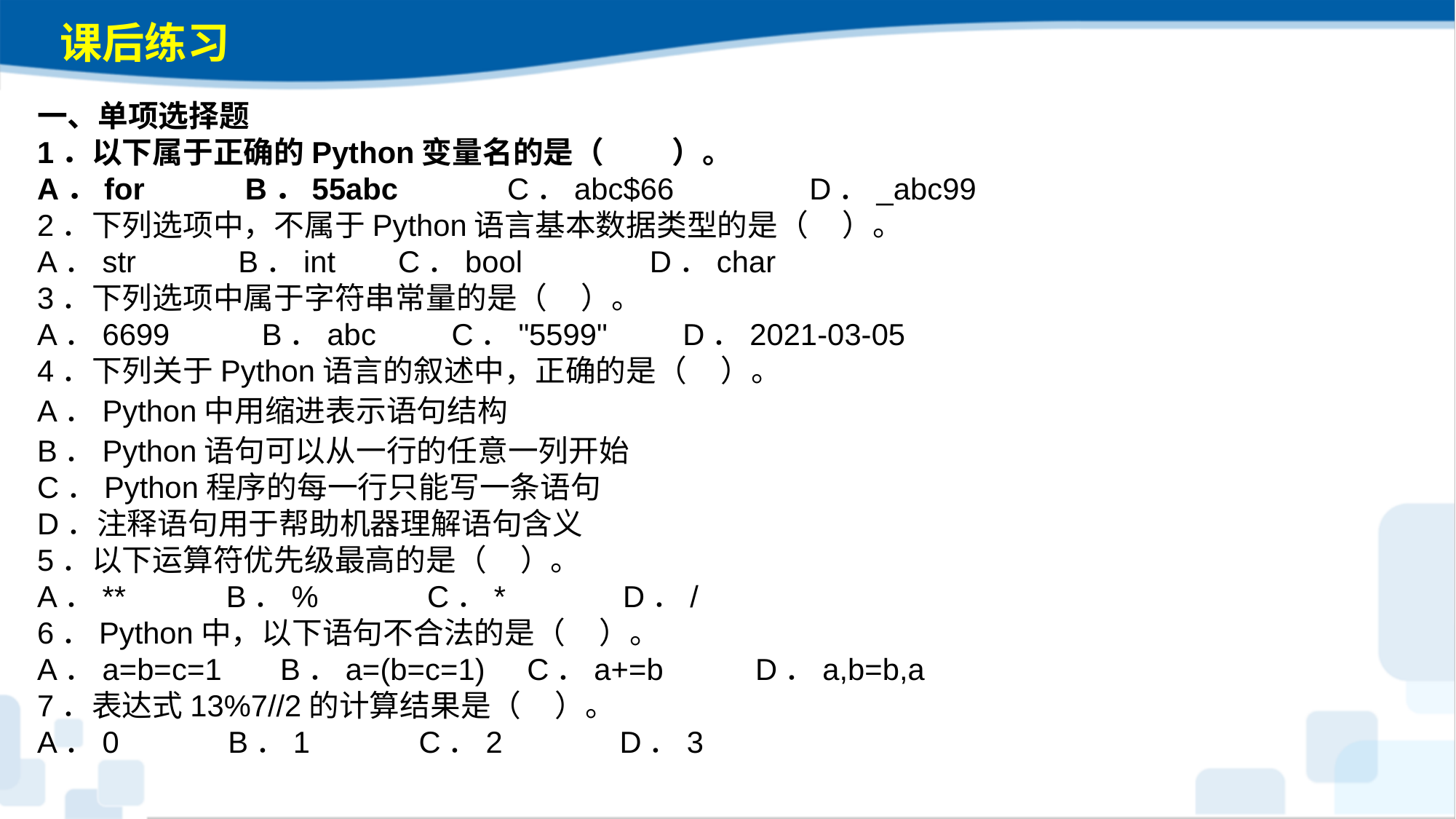

课后练习
一、单项选择题1．以下属于正确的Python变量名的是（　 　）。A．for            B．55abc 	    C．abc$66   	 D．_abc992．下列选项中，不属于Python语言基本数据类型的是（     ）。A．str	           B．int	    C．bool	        D．char3．下列选项中属于字符串常量的是（     ）。A．6699           B．abc         C．"5599"         D．2021-03-054．下列关于Python语言的叙述中，正确的是（     ）。A．Python中用缩进表示语句结构
B．Python语句可以从一行的任意一列开始    C．Python程序的每一行只能写一条语句
D．注释语句用于帮助机器理解语句含义5．以下运算符优先级最高的是（     ）。A．**            B．%             C．*              D．/6．Python中，以下语句不合法的是（     ）。A．a=b=c=1       B．a=(b=c=1)     C．a+=b           D．a,b=b,a7．表达式13%7//2的计算结果是（     ）。A．0             B．1             C．2              D．3